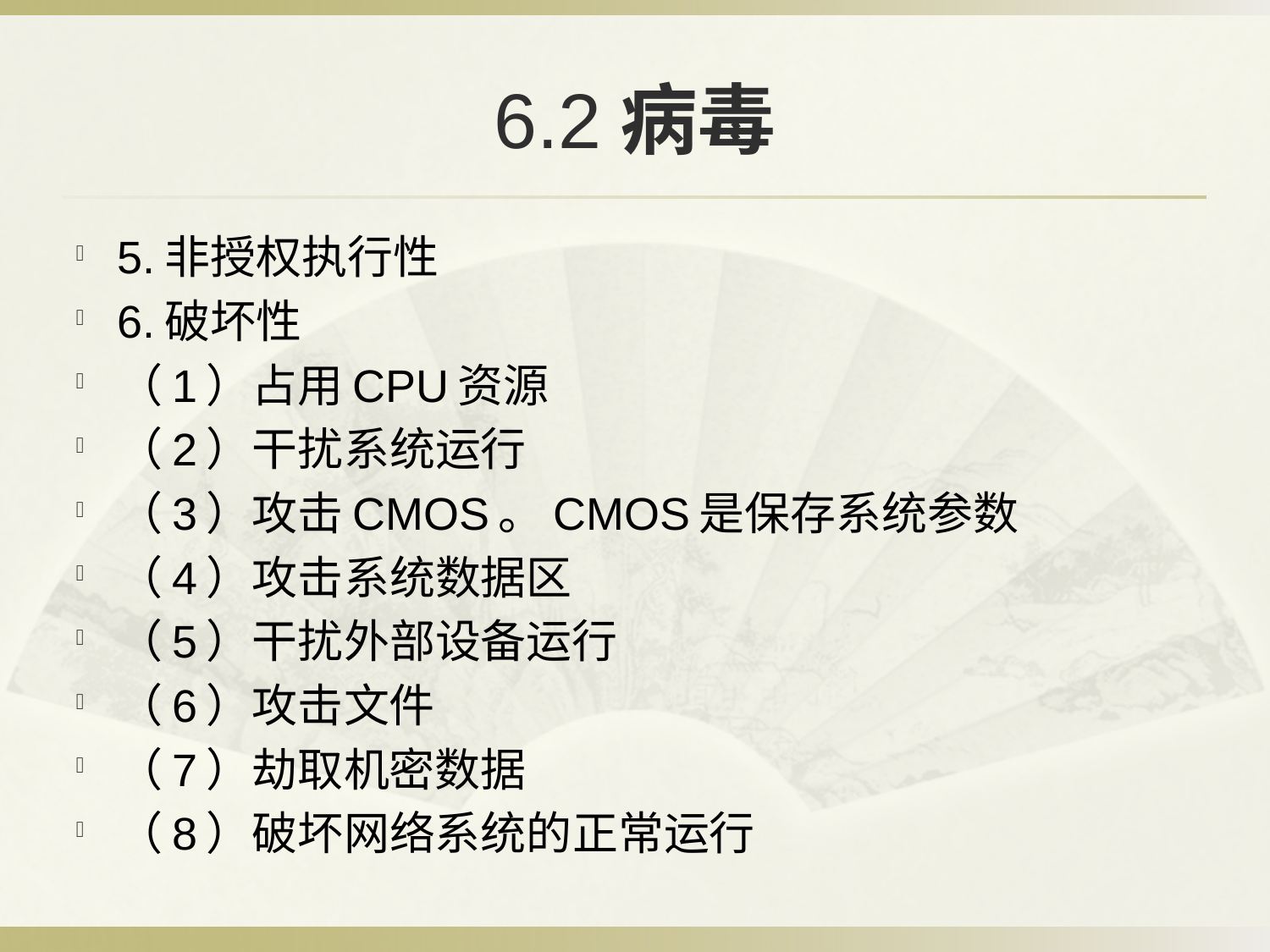

# 6.2病毒
5.非授权执行性
6.破坏性
（1）占用CPU资源
（2）干扰系统运行
（3）攻击CMOS。CMOS是保存系统参数
（4）攻击系统数据区
（5）干扰外部设备运行
（6）攻击文件
（7）劫取机密数据
（8）破坏网络系统的正常运行